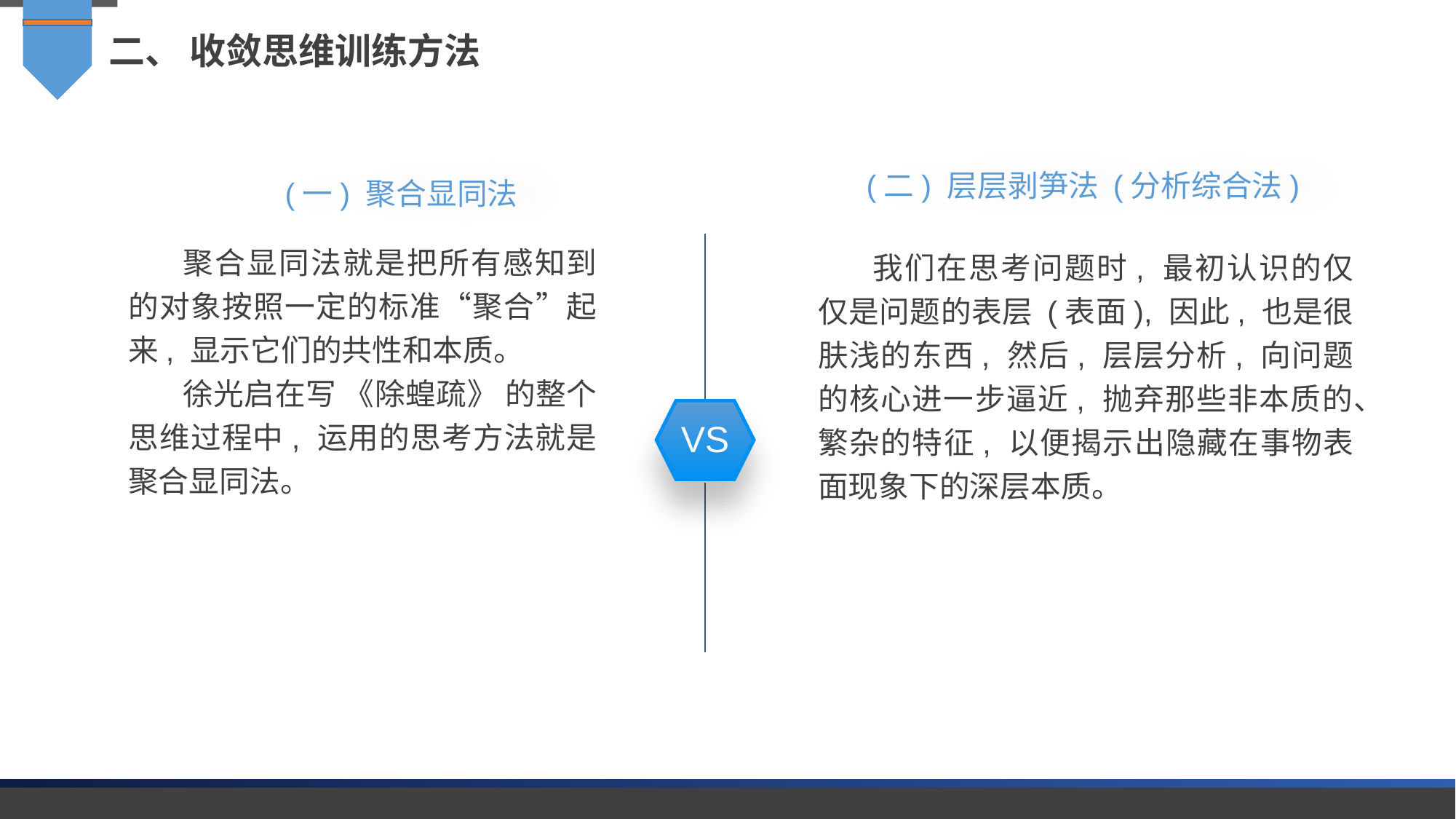

二、 收敛思维训练方法
(二) 层层剥笋法 (分析综合法)
(一) 聚合显同法
聚合显同法就是把所有感知到的对象按照一定的标准“聚合”起来, 显示它们的共性和本质。
徐光启在写 《除蝗疏》 的整个思维过程中, 运用的思考方法就是聚合显同法。
我们在思考问题时, 最初认识的仅仅是问题的表层 (表面), 因此, 也是很肤浅的东西, 然后, 层层分析, 向问题的核心进一步逼近, 抛弃那些非本质的、繁杂的特征, 以便揭示出隐藏在事物表面现象下的深层本质。

VS